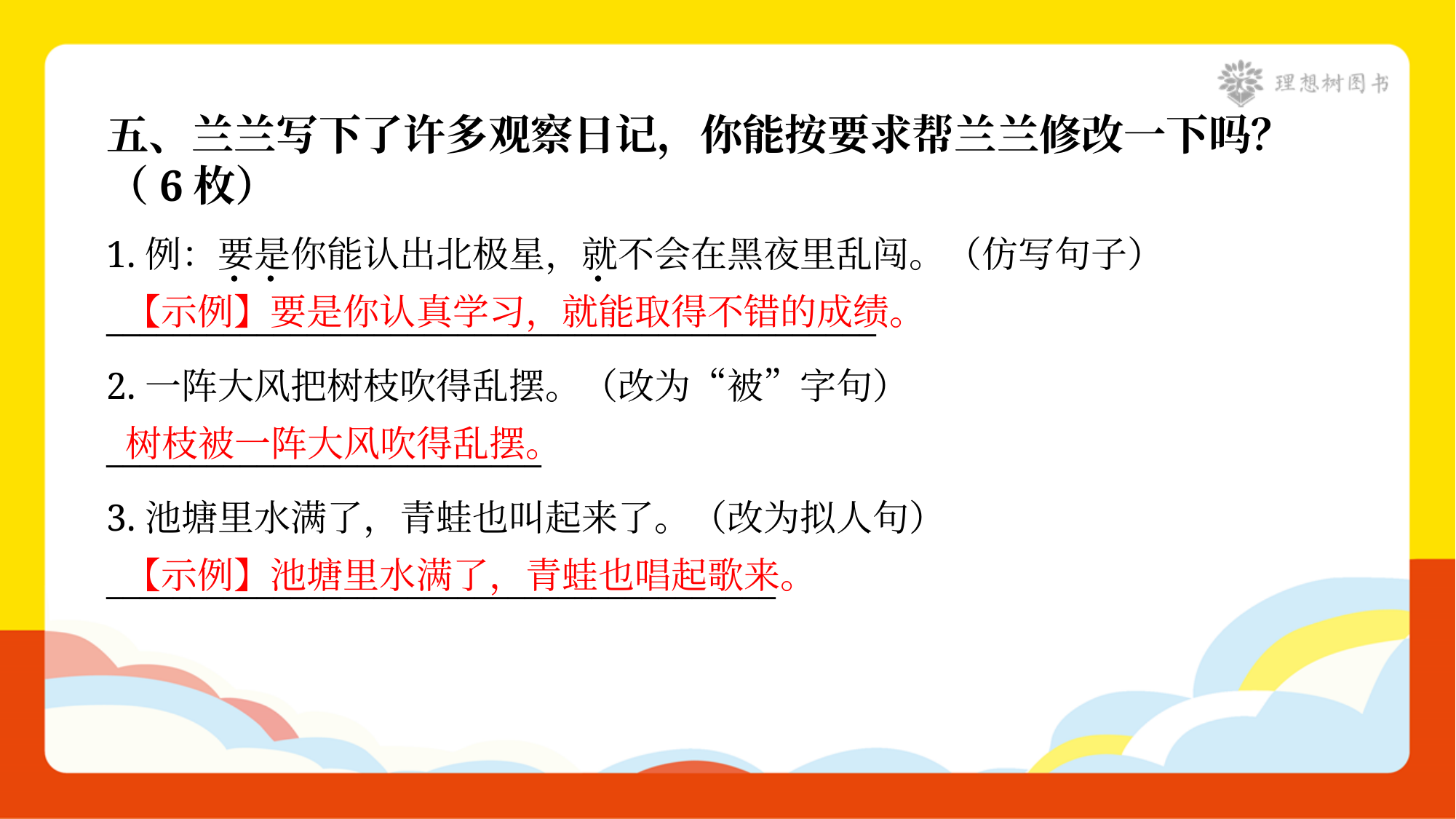

五、兰兰写下了许多观察日记，你能按要求帮兰兰修改一下吗？
（6枚）
1.例：要是你能认出北极星，就不会在黑夜里乱闯。（仿写句子）
______________________________________________
【示例】要是你认真学习，就能取得不错的成绩。

2.一阵大风把树枝吹得乱摆。（改为“被”字句）
__________________________
树枝被一阵大风吹得乱摆。
3.池塘里水满了，青蛙也叫起来了。（改为拟人句）
________________________________________
【示例】池塘里水满了，青蛙也唱起歌来。